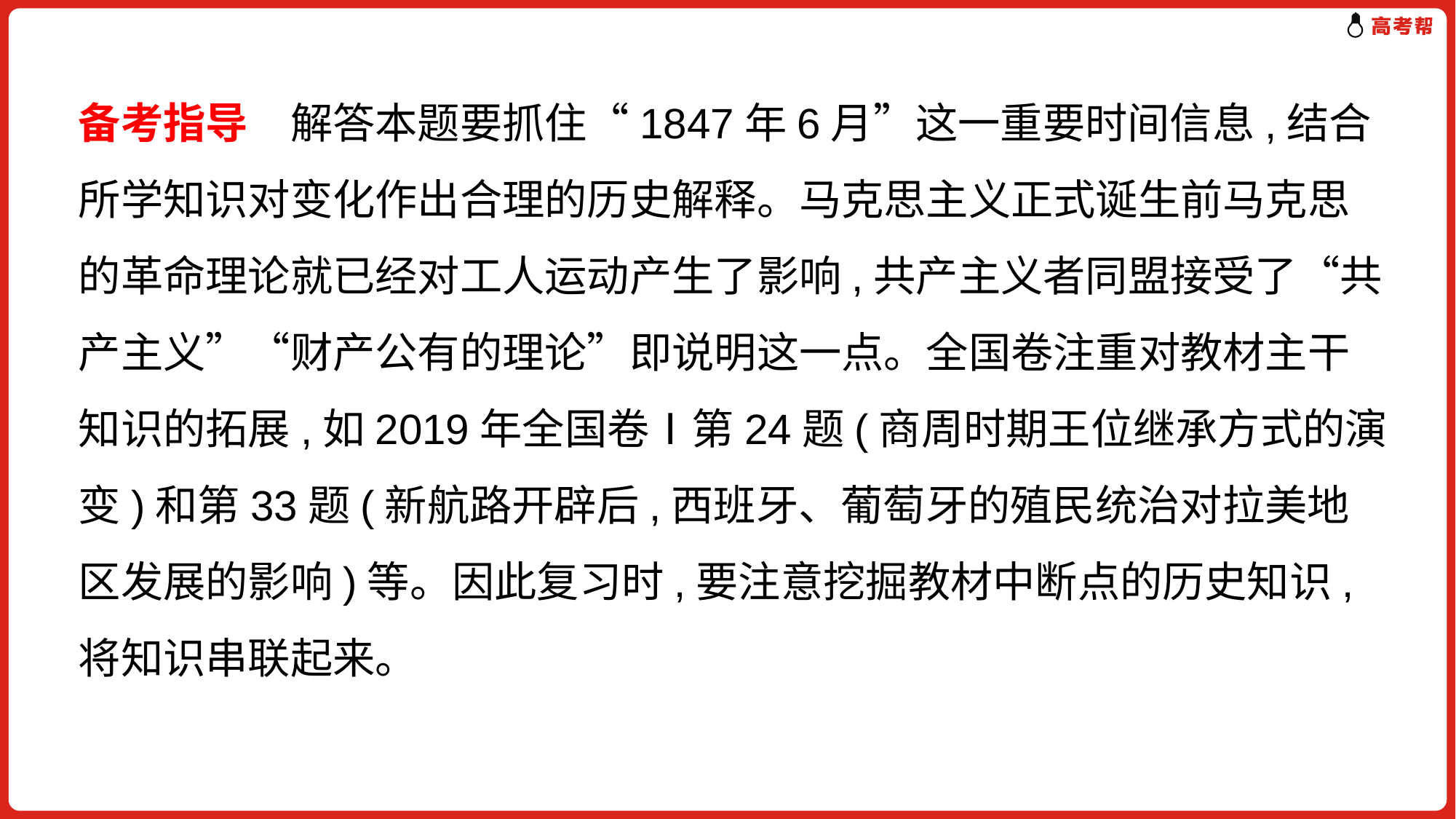

备考指导　解答本题要抓住“1847年6月”这一重要时间信息,结合所学知识对变化作出合理的历史解释。马克思主义正式诞生前马克思的革命理论就已经对工人运动产生了影响,共产主义者同盟接受了“共产主义”“财产公有的理论”即说明这一点。全国卷注重对教材主干知识的拓展,如2019年全国卷Ⅰ第24题(商周时期王位继承方式的演变)和第33题(新航路开辟后,西班牙、葡萄牙的殖民统治对拉美地区发展的影响)等。因此复习时,要注意挖掘教材中断点的历史知识,将知识串联起来。